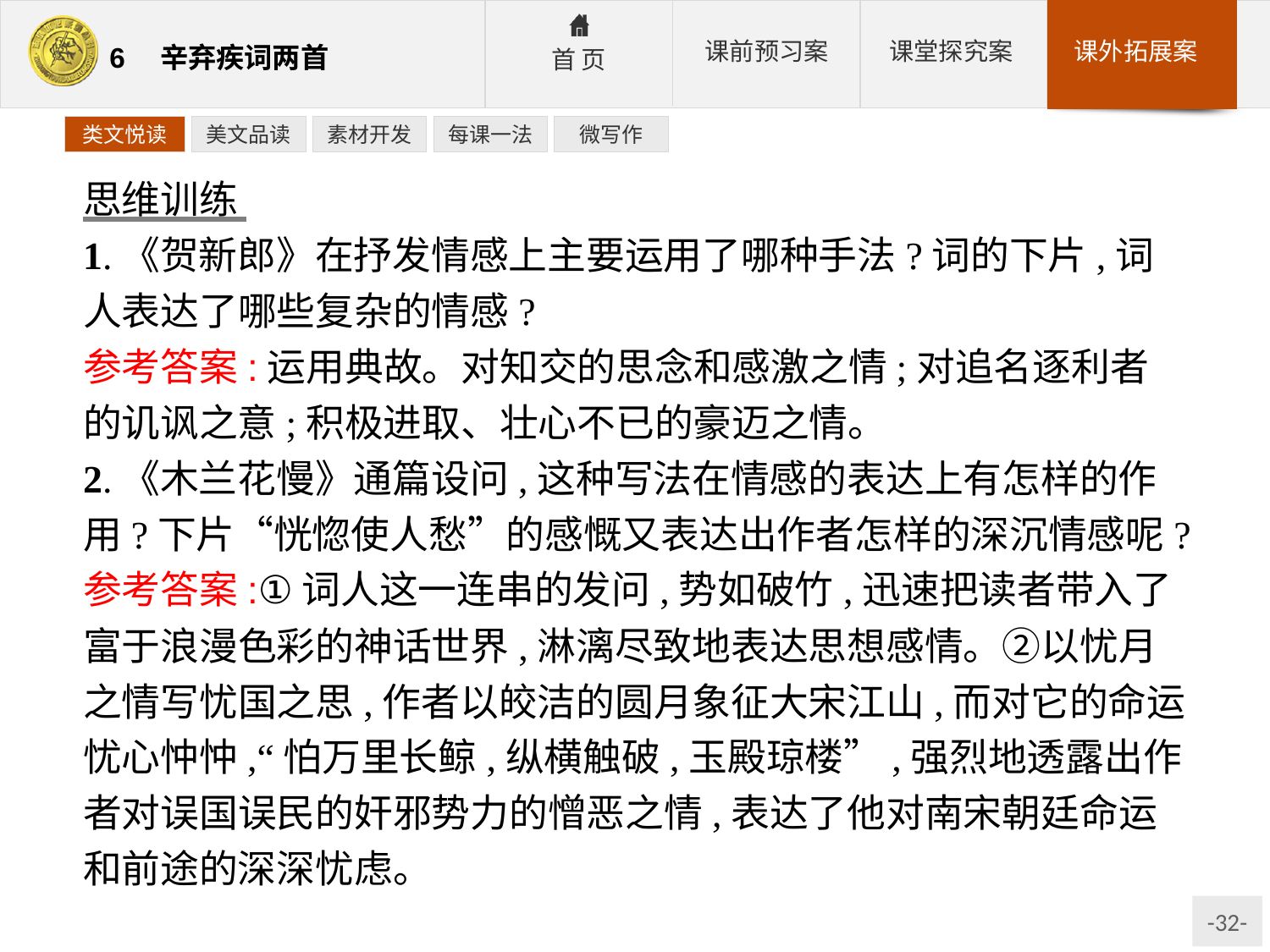

类文悦读
美文品读
素材开发
每课一法
微写作
思维训练
1.《贺新郎》在抒发情感上主要运用了哪种手法?词的下片,词人表达了哪些复杂的情感?
参考答案:运用典故。对知交的思念和感激之情;对追名逐利者的讥讽之意;积极进取、壮心不已的豪迈之情。
2.《木兰花慢》通篇设问,这种写法在情感的表达上有怎样的作用?下片“恍惚使人愁”的感慨又表达出作者怎样的深沉情感呢?
参考答案:①词人这一连串的发问,势如破竹,迅速把读者带入了富于浪漫色彩的神话世界,淋漓尽致地表达思想感情。②以忧月之情写忧国之思,作者以皎洁的圆月象征大宋江山,而对它的命运忧心忡忡,“怕万里长鲸,纵横触破,玉殿琼楼”,强烈地透露出作者对误国误民的奸邪势力的憎恶之情,表达了他对南宋朝廷命运和前途的深深忧虑。